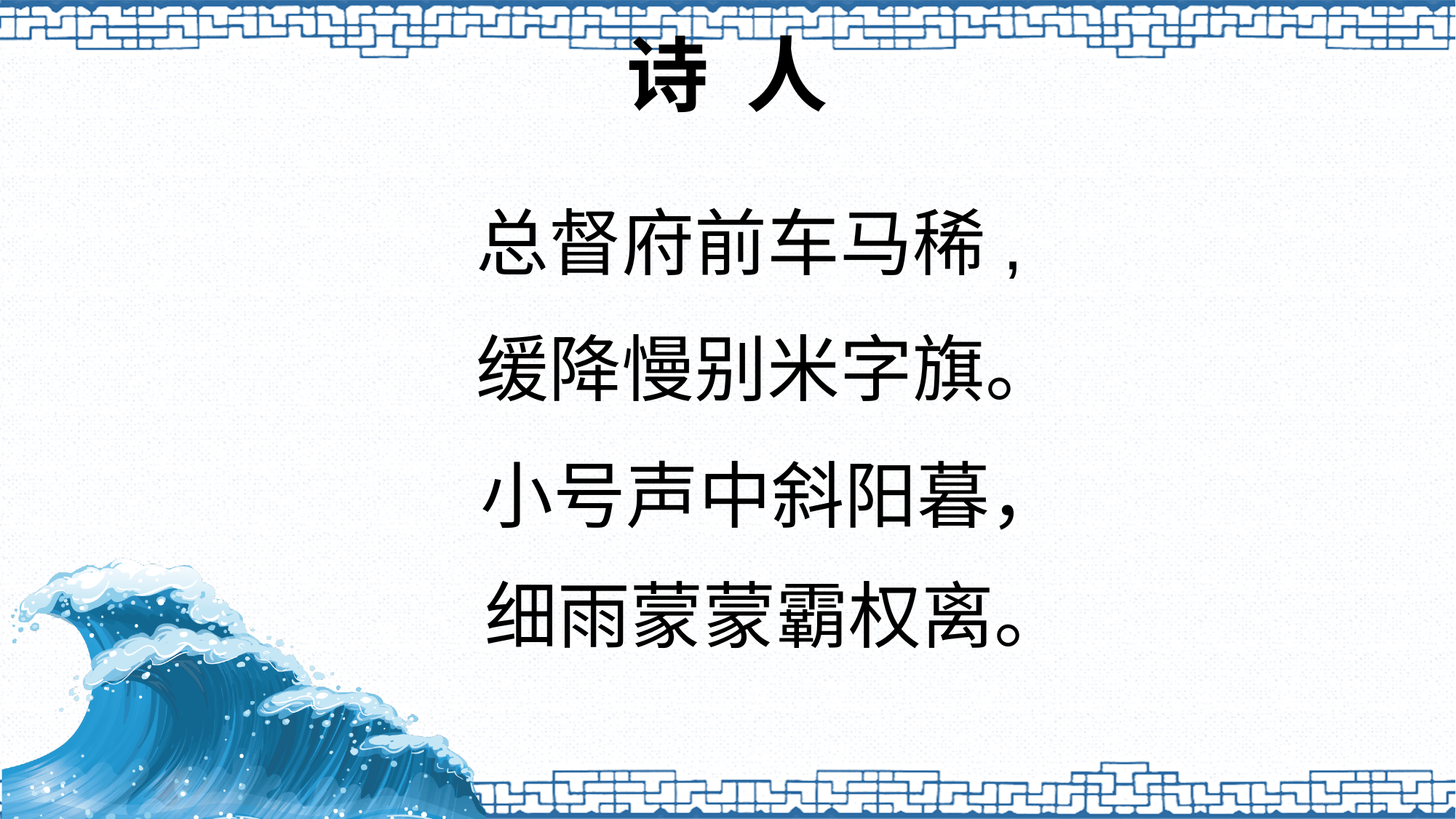

# 诗  人
总督府前车马稀,
缓降慢别米字旗。
小号声中斜阳暮，
细雨蒙蒙霸权离。